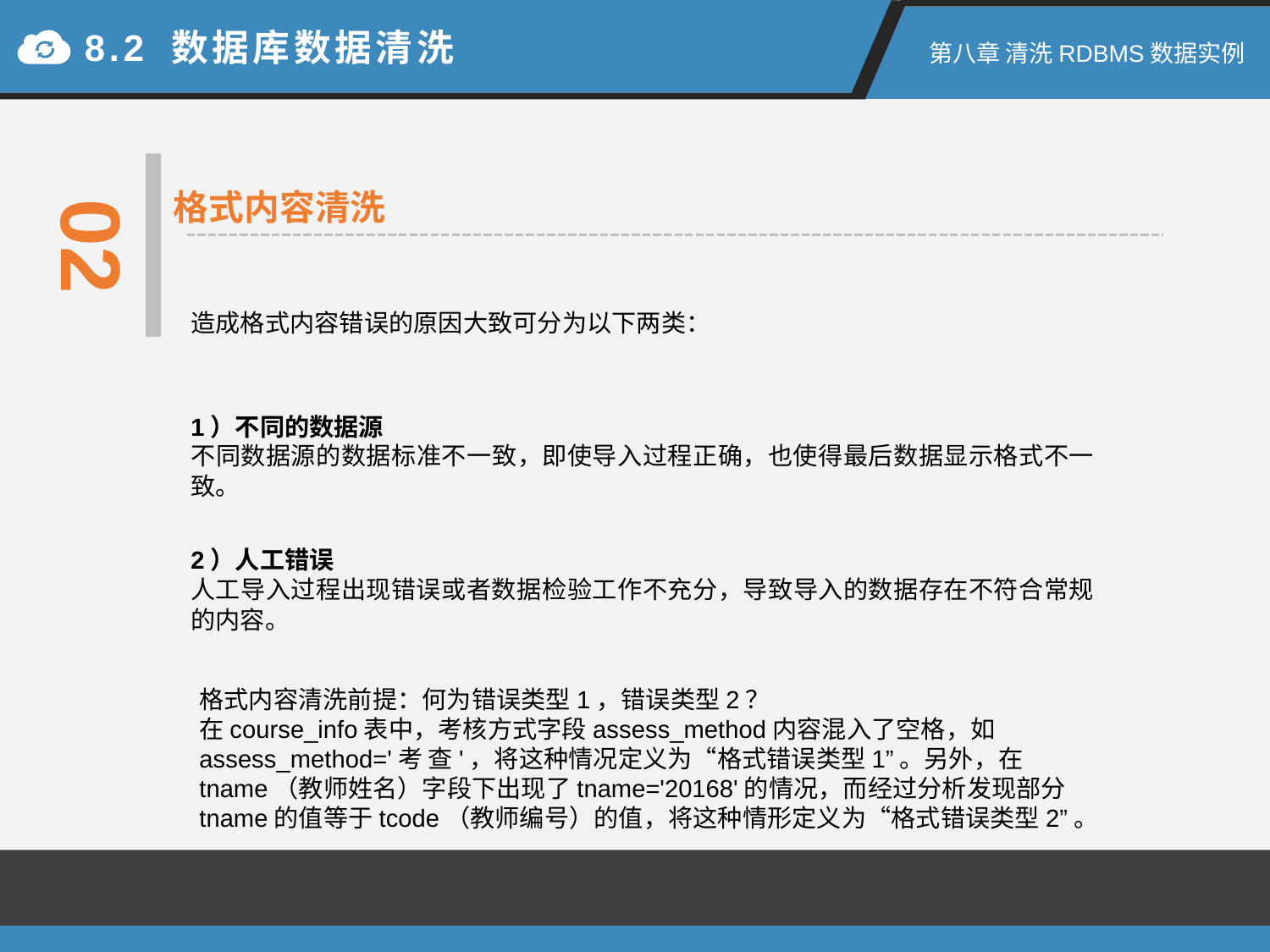

8.2 数据库数据清洗

第八章 清洗RDBMS数据实例

02
格式内容清洗
造成格式内容错误的原因大致可分为以下两类：

1）不同的数据源
不同数据源的数据标准不一致，即使导入过程正确，也使得最后数据显示格式不一致。

2）人工错误
人工导入过程出现错误或者数据检验工作不充分，导致导入的数据存在不符合常规的内容。
格式内容清洗前提：何为错误类型1，错误类型2？
在course_info表中，考核方式字段assess_method内容混入了空格，如assess_method='考 查'，将这种情况定义为“格式错误类型1”。另外，在tname（教师姓名）字段下出现了tname='20168'的情况，而经过分析发现部分tname的值等于tcode（教师编号）的值，将这种情形定义为“格式错误类型2”。